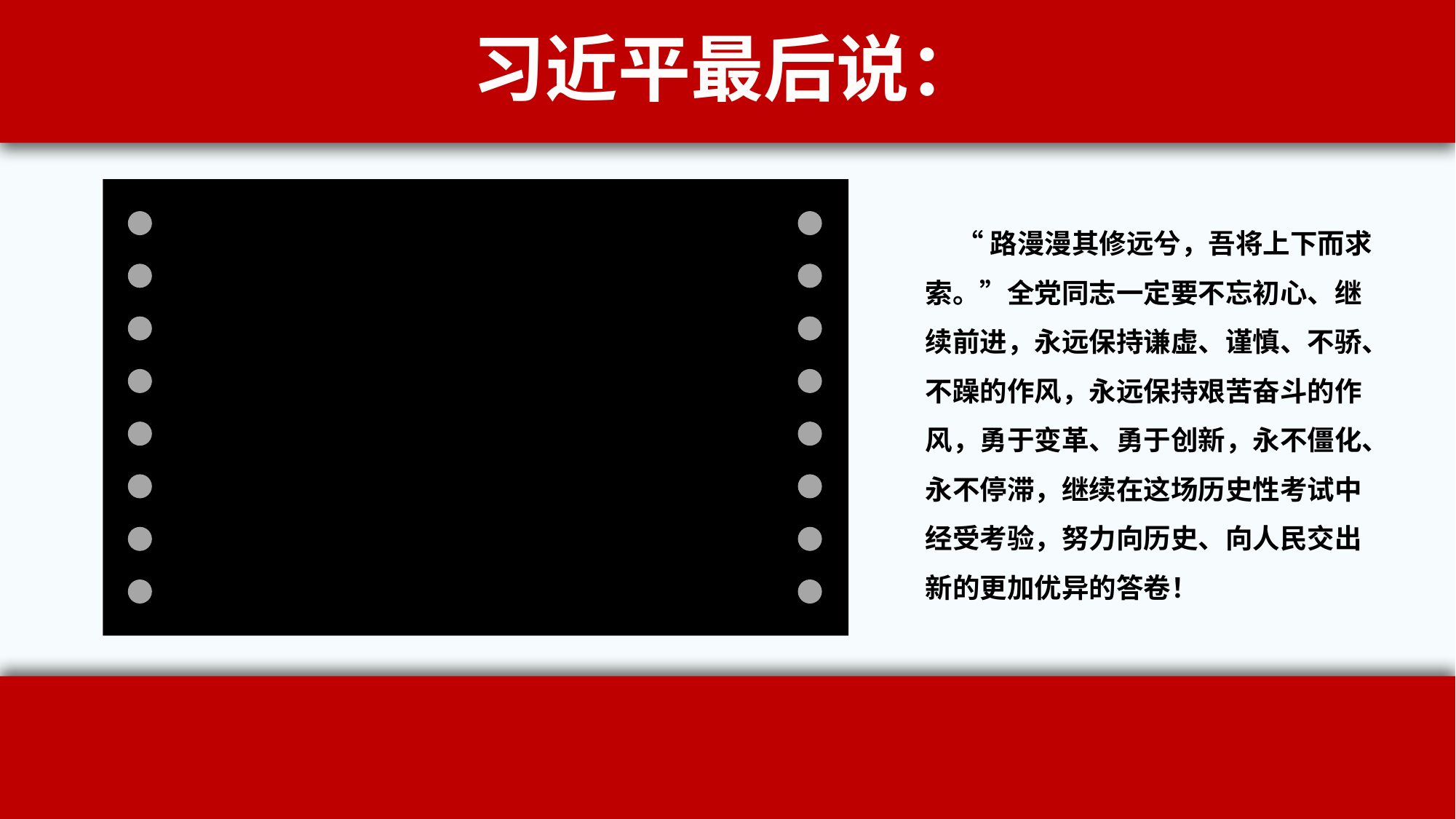

习近平最后说：

     “路漫漫其修远兮，吾将上下而求索。”全党同志一定要不忘初心、继续前进，永远保持谦虚、谨慎、不骄、不躁的作风，永远保持艰苦奋斗的作风，勇于变革、勇于创新，永不僵化、永不停滞，继续在这场历史性考试中经受考验，努力向历史、向人民交出新的更加优异的答卷！